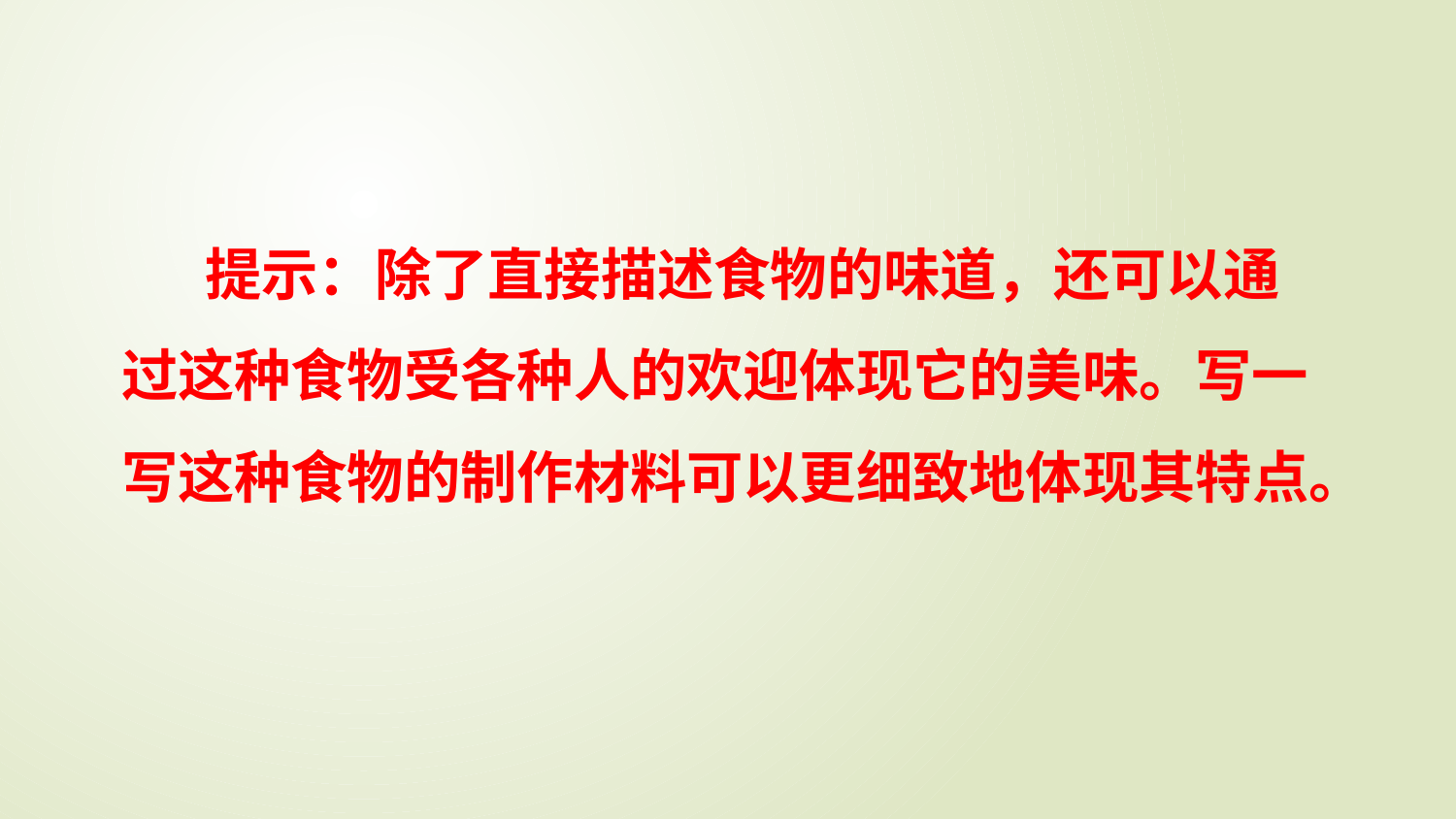

提示：除了直接描述食物的味道，还可以通过这种食物受各种人的欢迎体现它的美味。写一写这种食物的制作材料可以更细致地体现其特点。